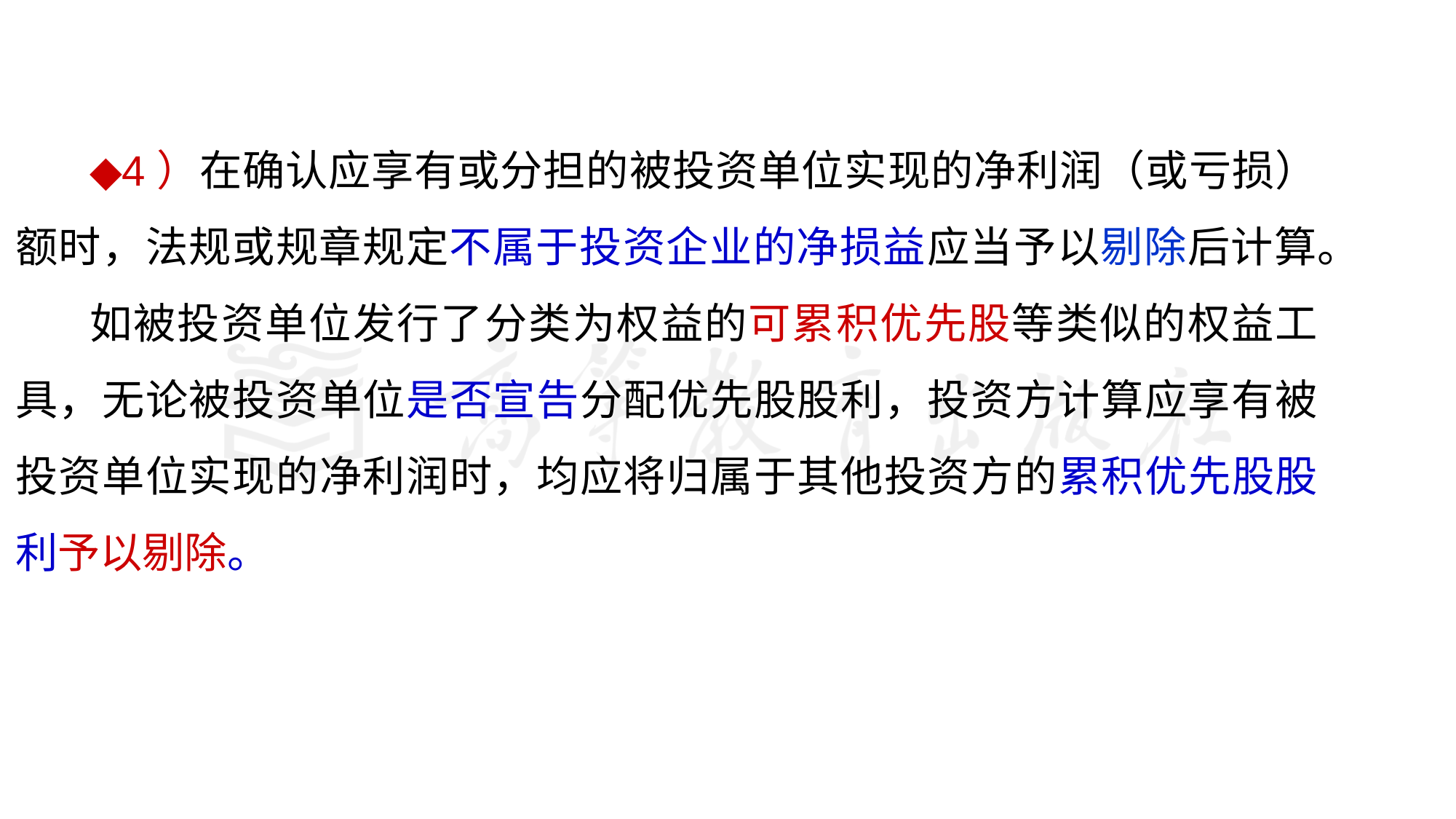

◆4）在确认应享有或分担的被投资单位实现的净利润（或亏损）额时，法规或规章规定不属于投资企业的净损益应当予以剔除后计算。
如被投资单位发行了分类为权益的可累积优先股等类似的权益工具，无论被投资单位是否宣告分配优先股股利，投资方计算应享有被投资单位实现的净利润时，均应将归属于其他投资方的累积优先股股利予以剔除。